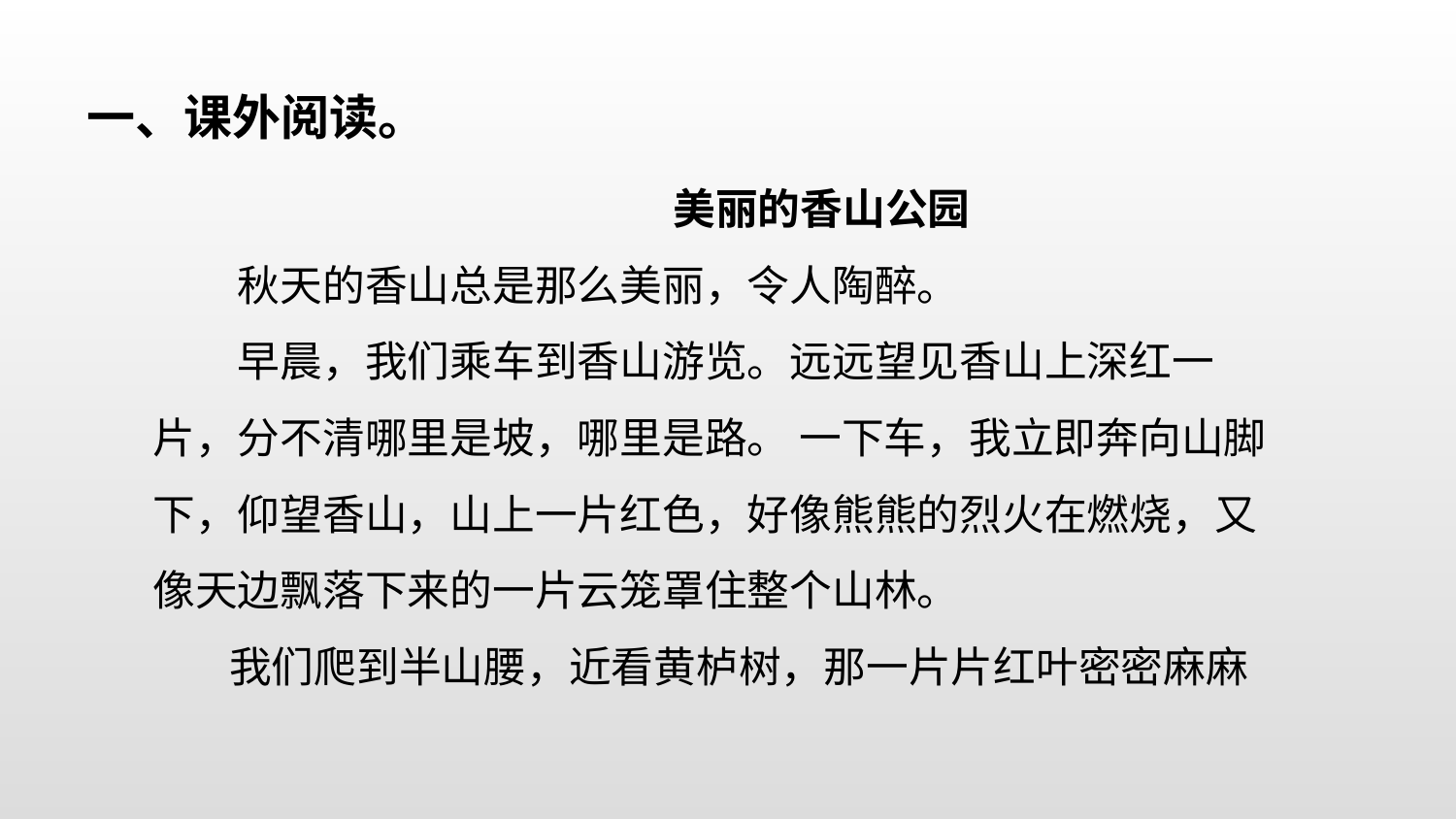

一、课外阅读。
                                                              美丽的香山公园
　　秋天的香山总是那么美丽，令人陶醉。
　　早晨，我们乘车到香山游览。远远望见香山上深红一片，分不清哪里是坡，哪里是路。 一下车，我立即奔向山脚下，仰望香山，山上一片红色，好像熊熊的烈火在燃烧，又像天边飘落下来的一片云笼罩住整个山林。
       我们爬到半山腰，近看黄栌树，那一片片红叶密密麻麻